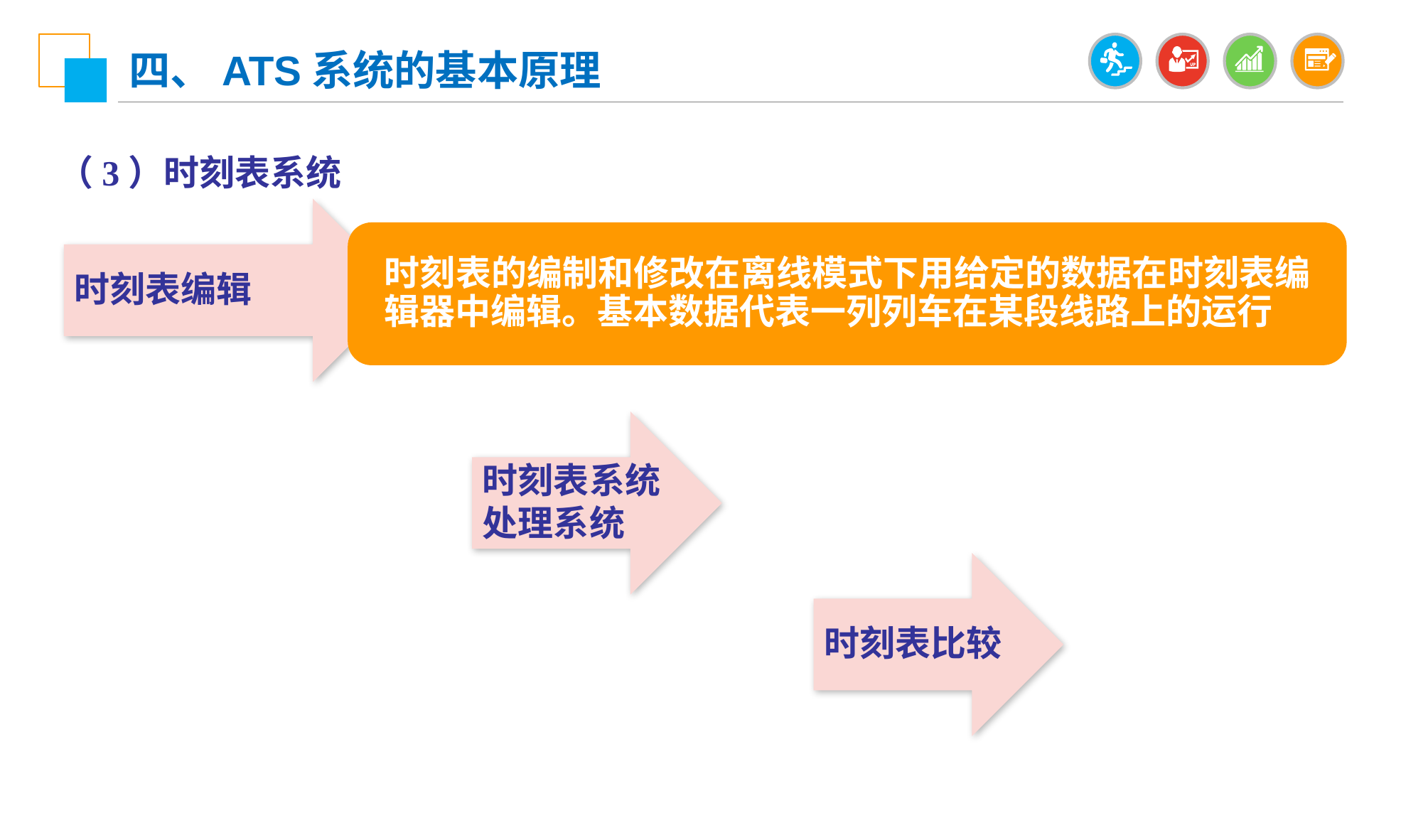

四、ATS系统的基本原理
（3）时刻表系统

时刻表的编制和修改在离线模式下用给定的数据在时刻表编辑器中编辑。基本数据代表一列列车在某段线路上的运行
时刻表编辑

时刻表系统处理系统

时刻表比较